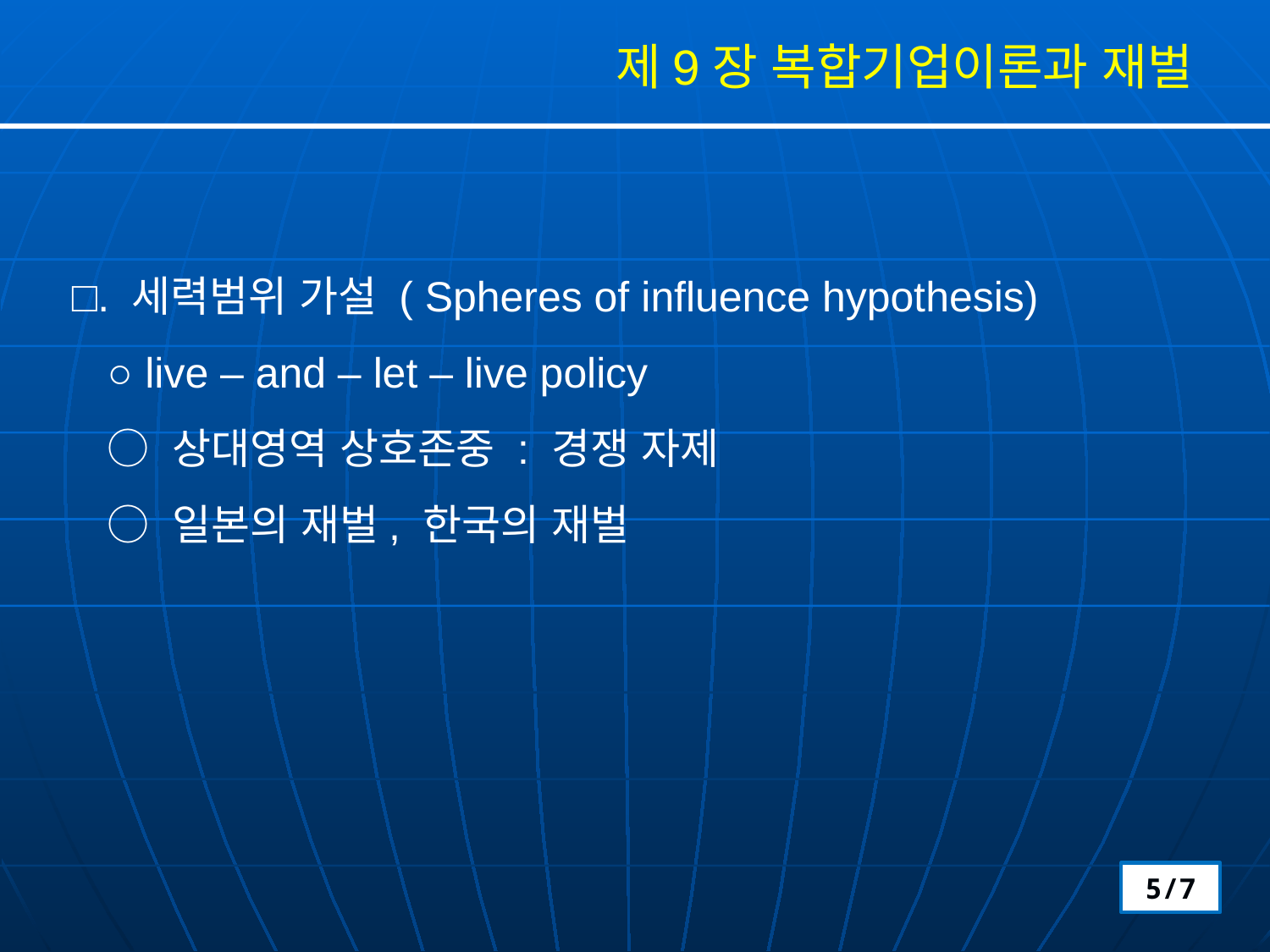

제9장 복합기업이론과 재벌

□. 세력범위 가설 ( Spheres of influence hypothesis)
   ○ live – and – let – live policy
   ○ 상대영역 상호존중 : 경쟁 자제
   ○ 일본의 재벌, 한국의 재벌
5/7